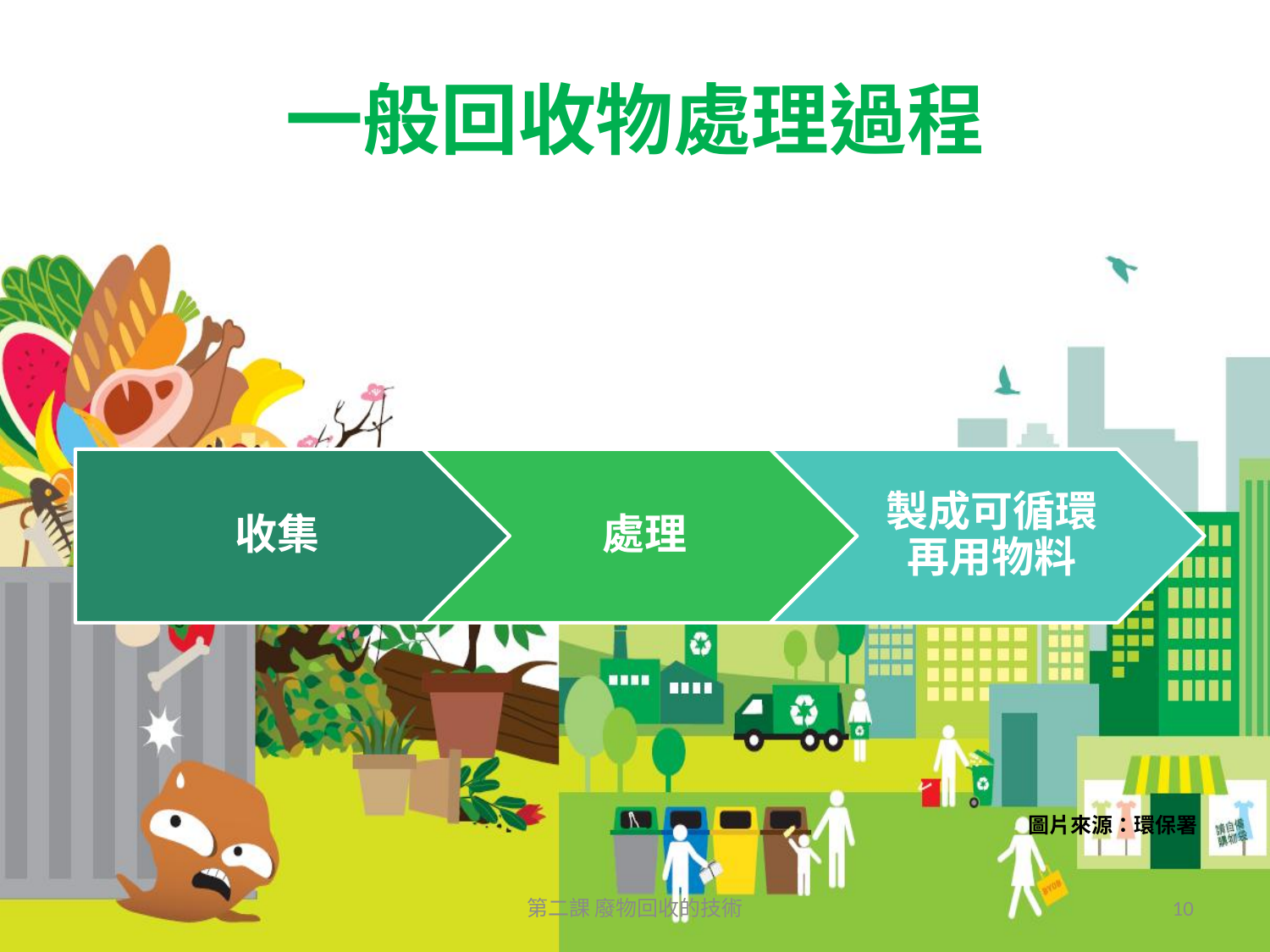

# 一般回收物處理過程

收集
處理
製成可循環再用物料
圖片來源：環保署
第二課 廢物回收的技術
10